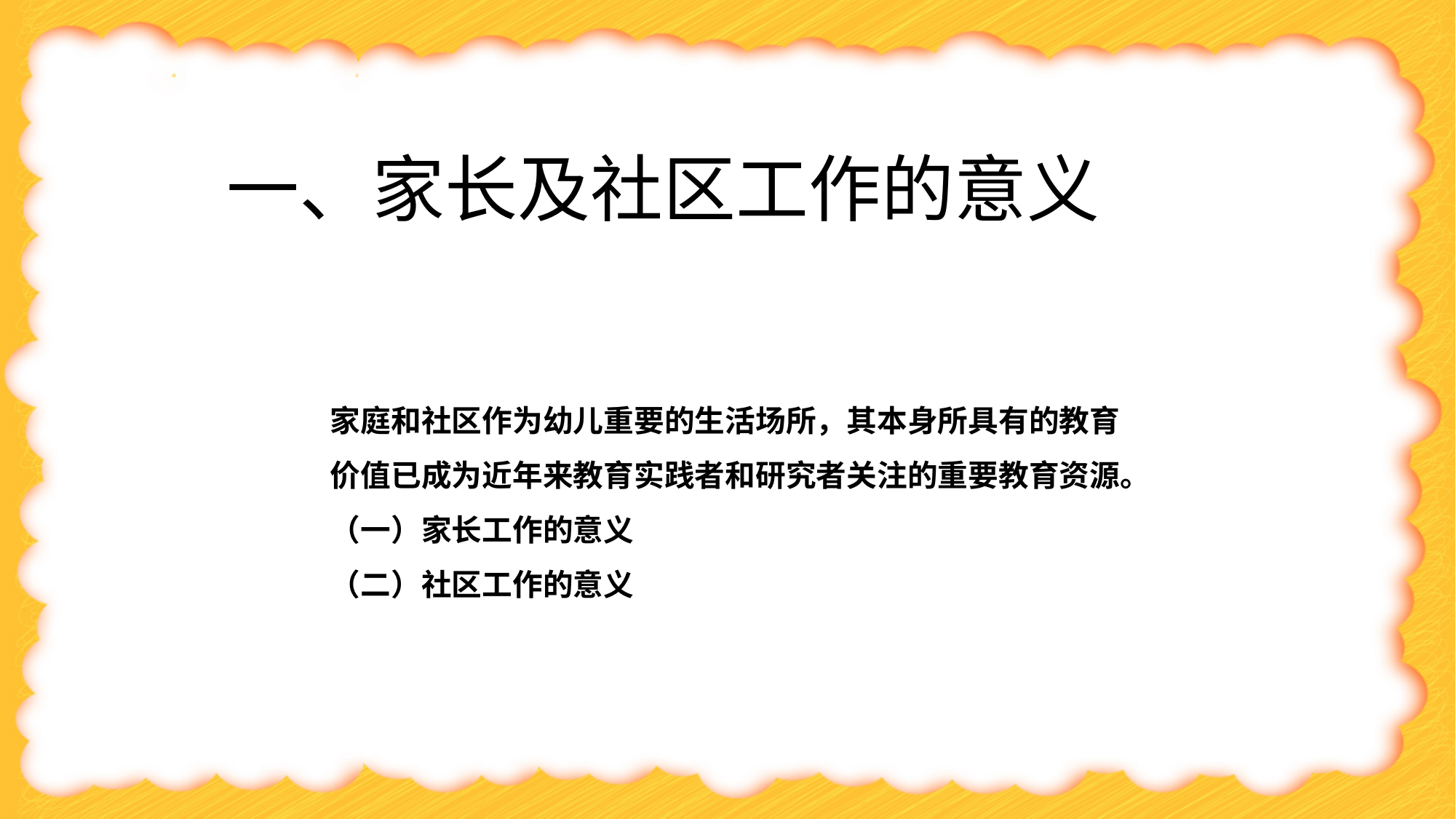

一、家长及社区工作的意义
家庭和社区作为幼儿重要的生活场所，其本身所具有的教育价值已成为近年来教育实践者和研究者关注的重要教育资源。
（一）家长工作的意义
（二）社区工作的意义